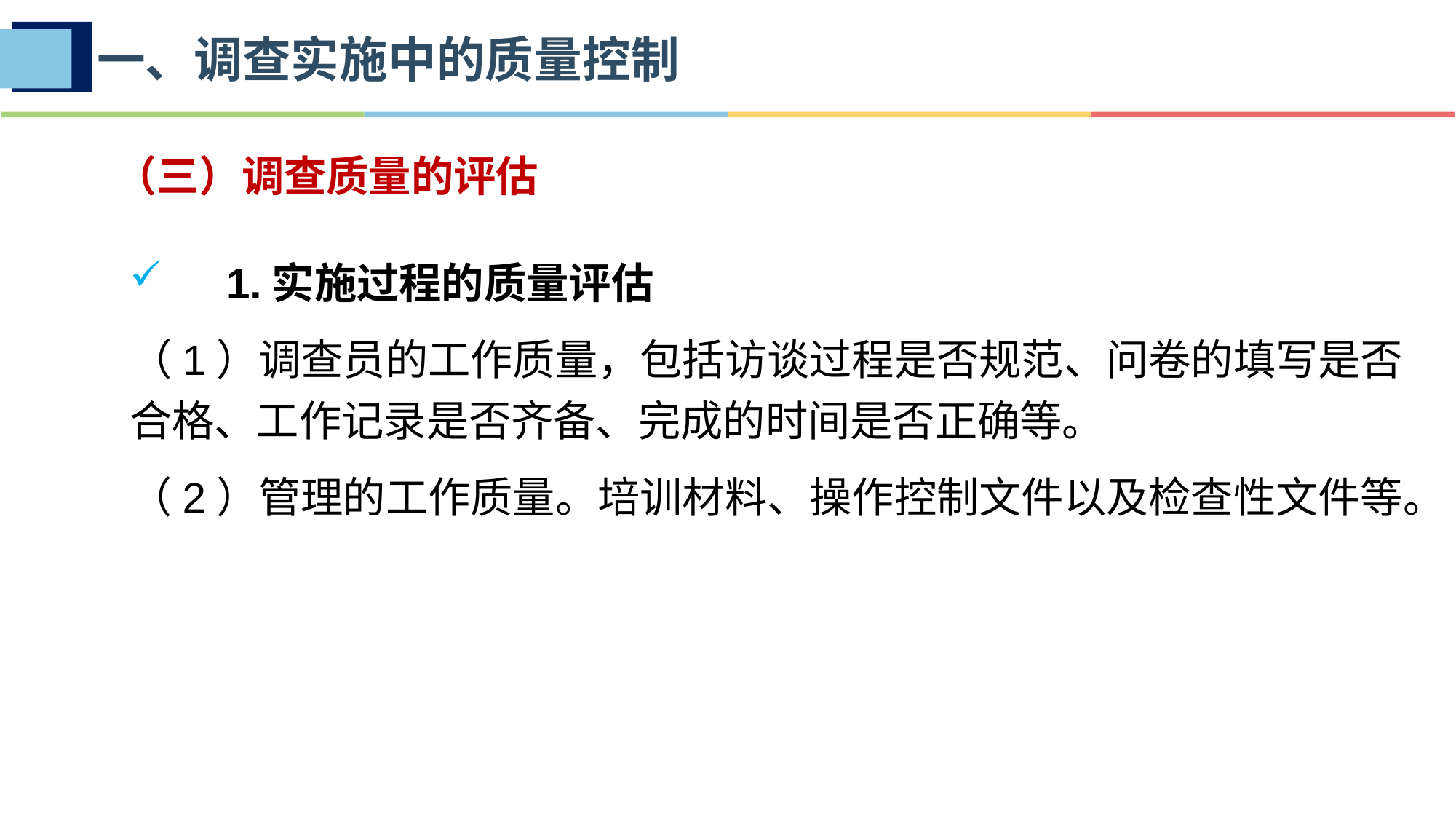

一、调查实施中的质量控制

     （三）调查质量的评估

1.实施过程的质量评估
（1）调查员的工作质量，包括访谈过程是否规范、问卷的填写是否合格、工作记录是否齐备、完成的时间是否正确等。
（2）管理的工作质量。培训材料、操作控制文件以及检查性文件等。